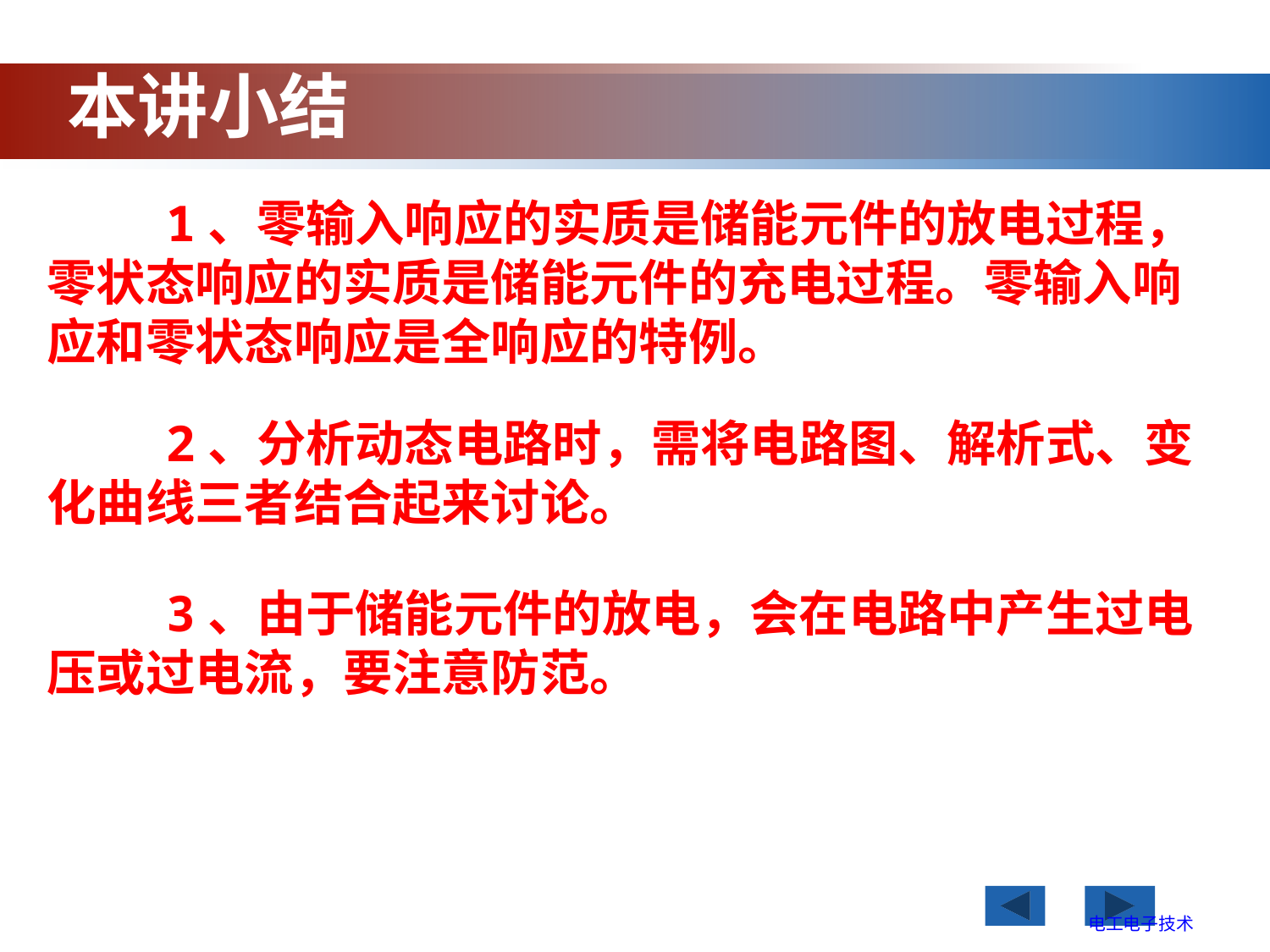

本讲小结
    1、零输入响应的实质是储能元件的放电过程，零状态响应的实质是储能元件的充电过程。零输入响应和零状态响应是全响应的特例。
    2、分析动态电路时，需将电路图、解析式、变化曲线三者结合起来讨论。
    3、由于储能元件的放电，会在电路中产生过电压或过电流，要注意防范。

电工电子技术